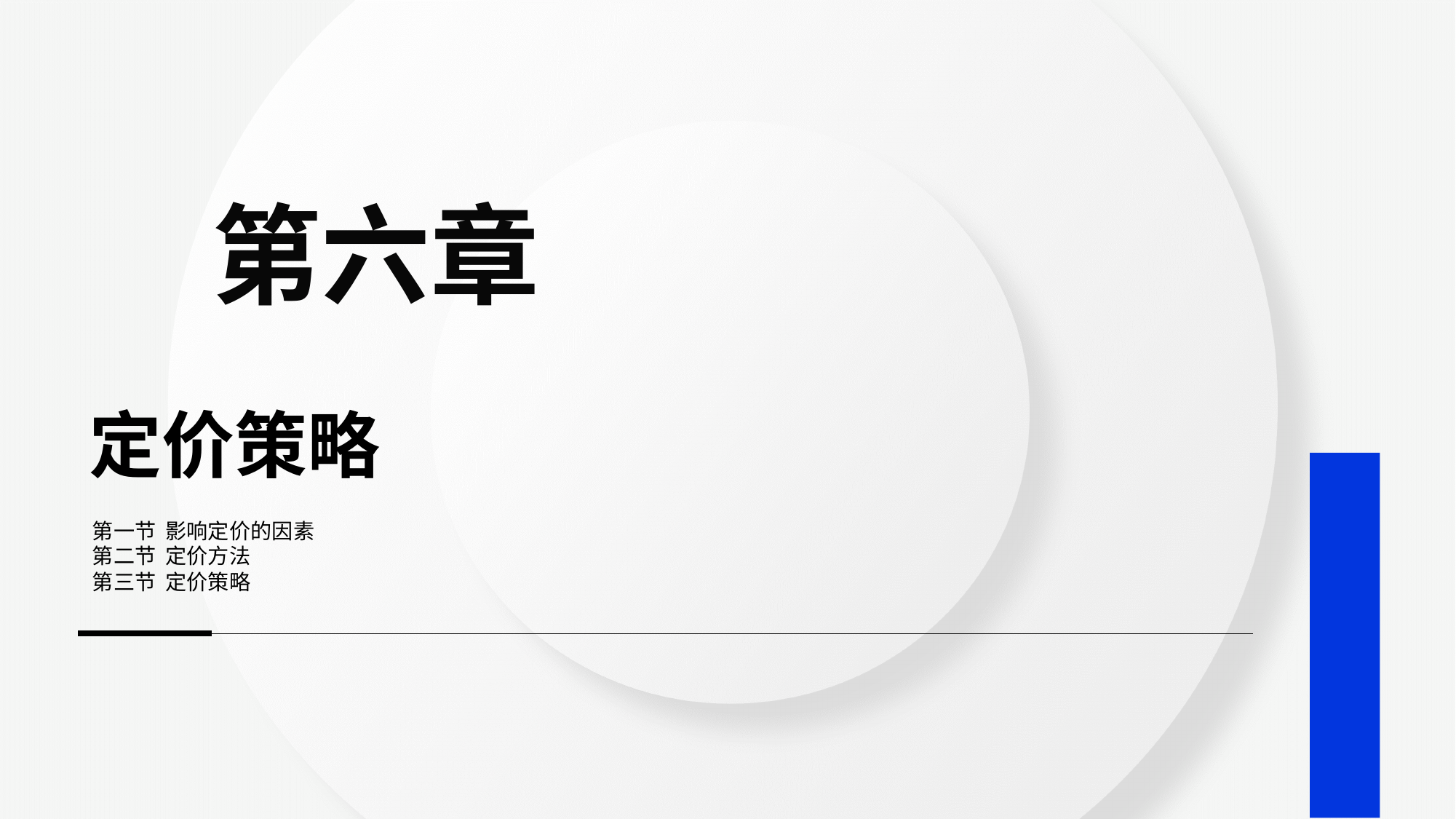

第六章
# 定价策略

第一节  影响定价的因素
第二节  定价方法
第三节  定价策略